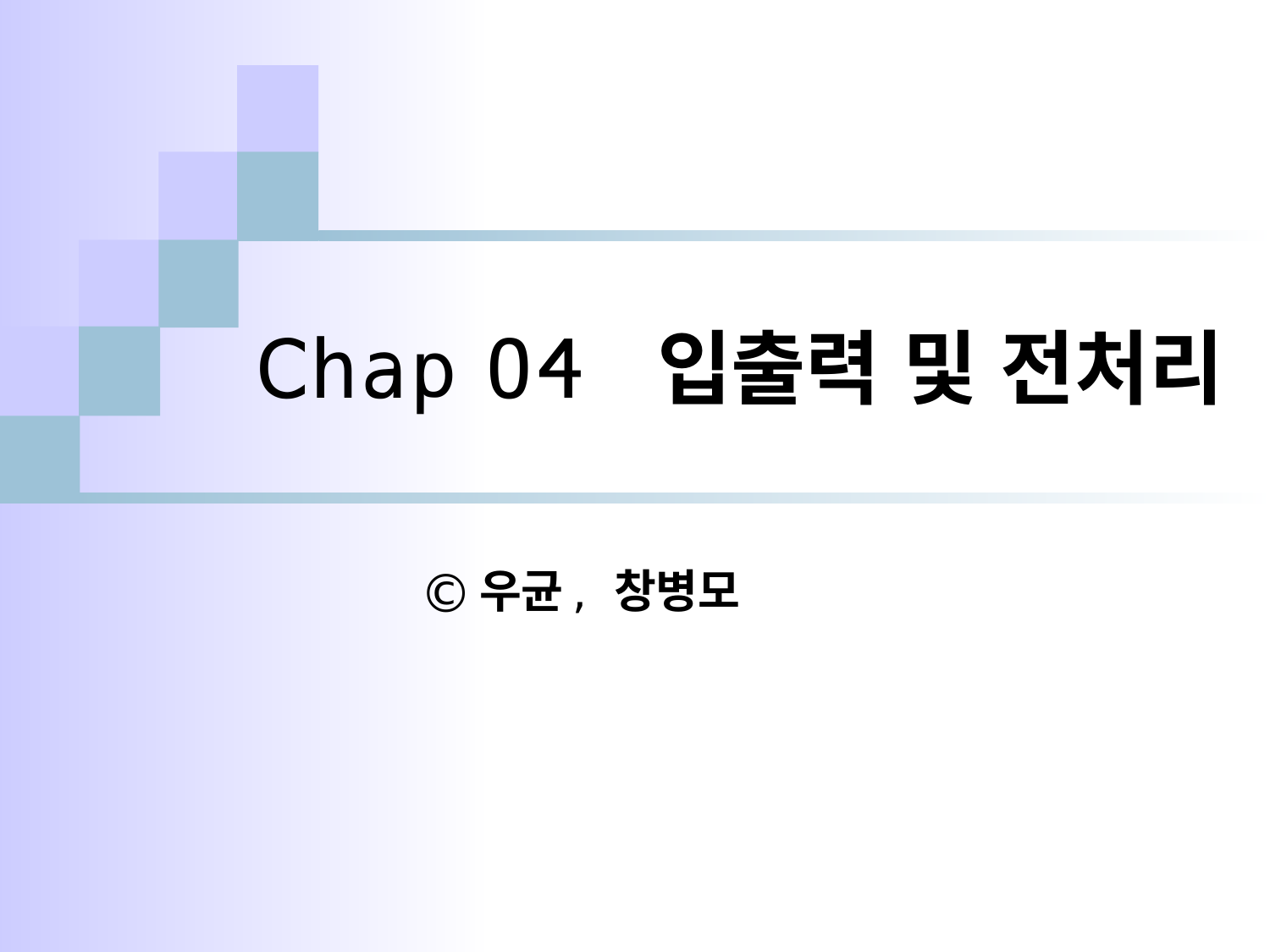

# Chap 04  입출력 및 전처리
©우균, 창병모